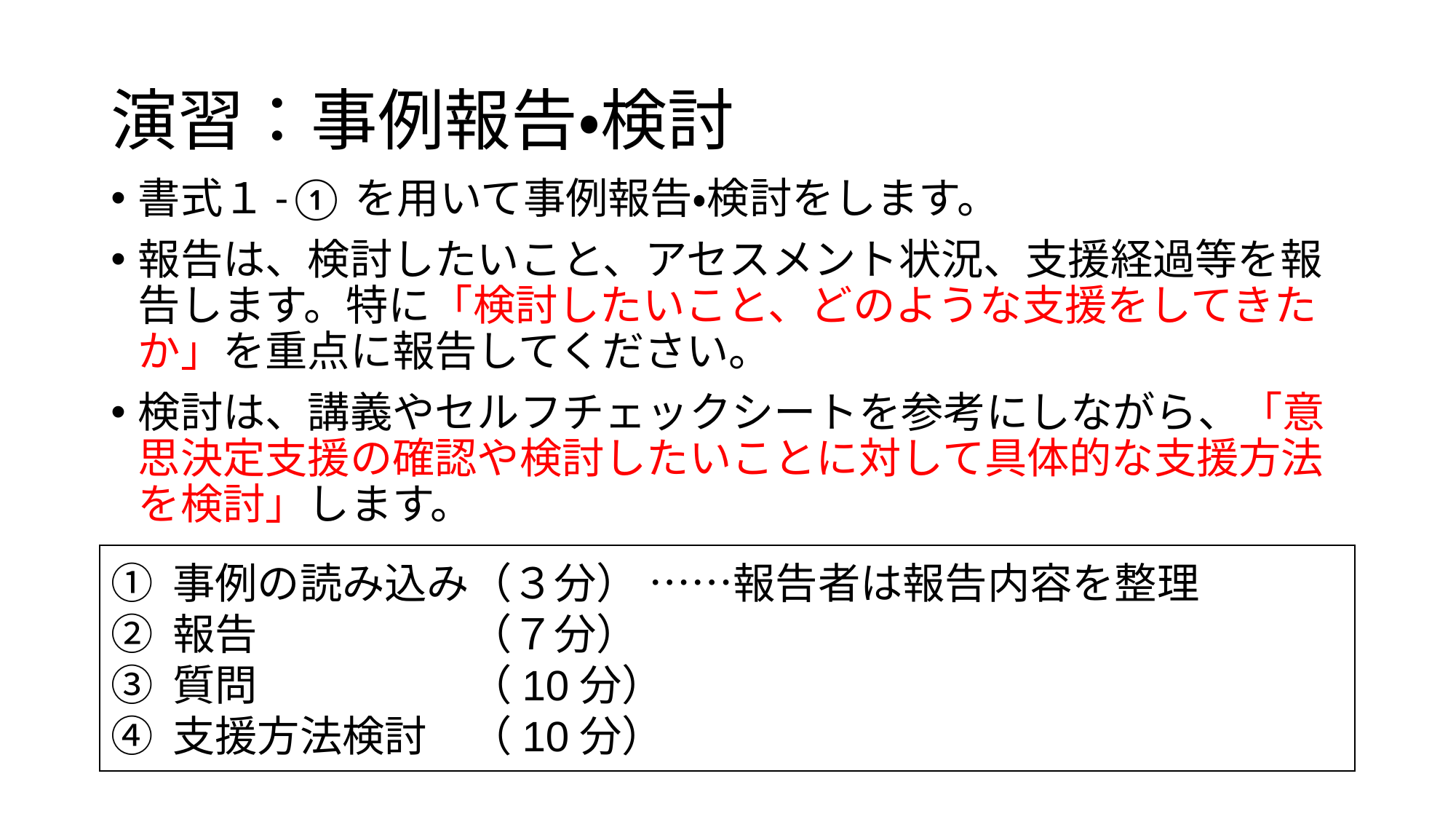

# 演習：事例報告・検討
書式１-①を用いて事例報告・検討をします。
報告は、検討したいこと、アセスメント状況、支援経過等を報告します。特に「検討したいこと、どのような支援をしてきたか」を重点に報告してください。
検討は、講義やセルフチェックシートを参考にしながら、「意思決定支援の確認や検討したいことに対して具体的な支援方法を検討」します。

① 事例の読み込み（３分） ……報告者は報告内容を整理
② 報告　　　　　（７分）
③ 質問　　　　　（10分）
④ 支援方法検討　（10分）